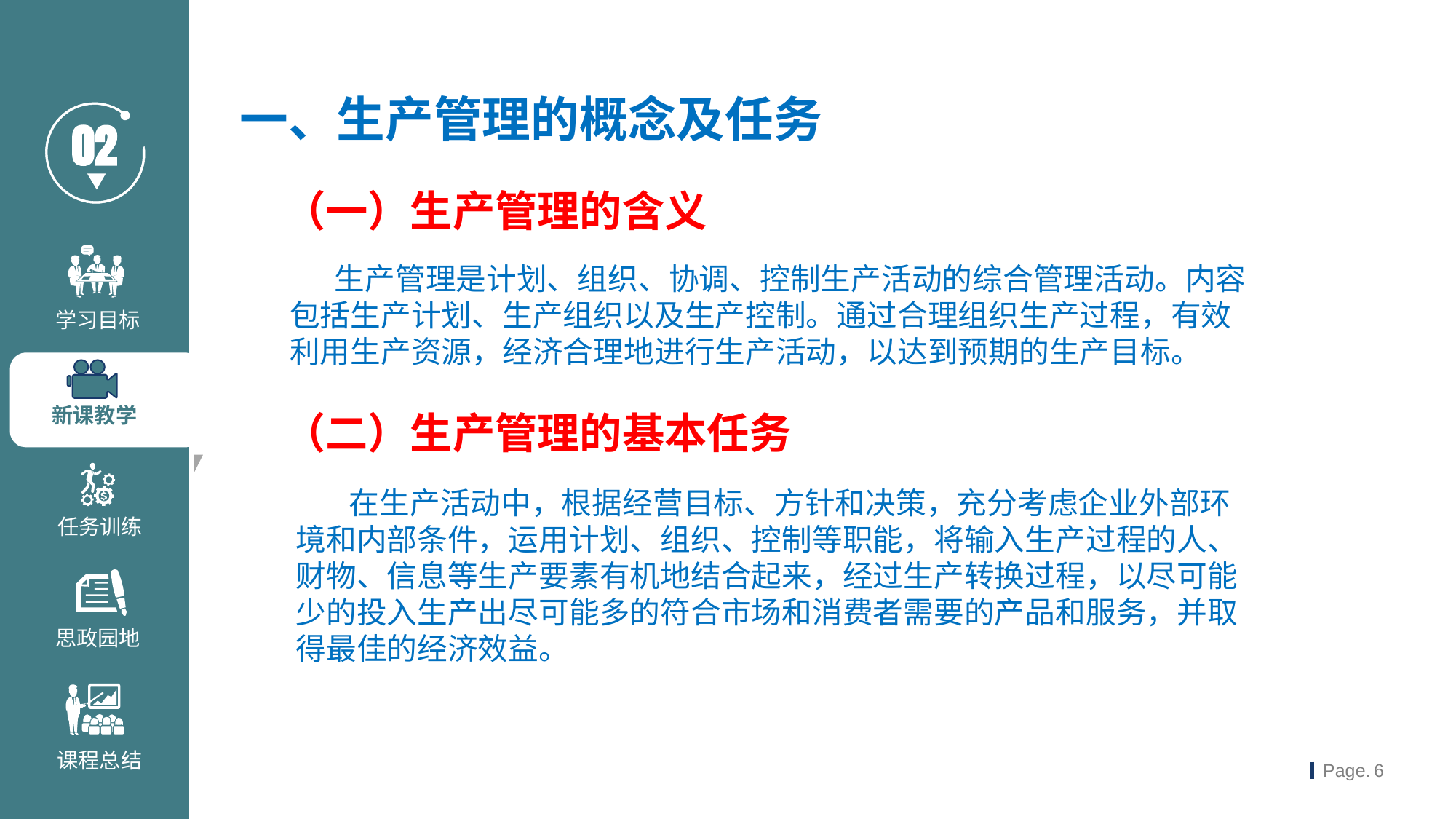

一、生产管理的概念及任务
（一）生产管理的含义
      生产管理是计划、组织、协调、控制生产活动的综合管理活动。内容包括生产计划、生产组织以及生产控制。通过合理组织生产过程，有效利用生产资源，经济合理地进行生产活动，以达到预期的生产目标。
（二）生产管理的基本任务
       在生产活动中，根据经营目标、方针和决策，充分考虑企业外部环境和内部条件，运用计划、组织、控制等职能，将输入生产过程的人、财物、信息等生产要素有机地结合起来，经过生产转换过程，以尽可能少的投入生产出尽可能多的符合市场和消费者需要的产品和服务，并取得最佳的经济效益。